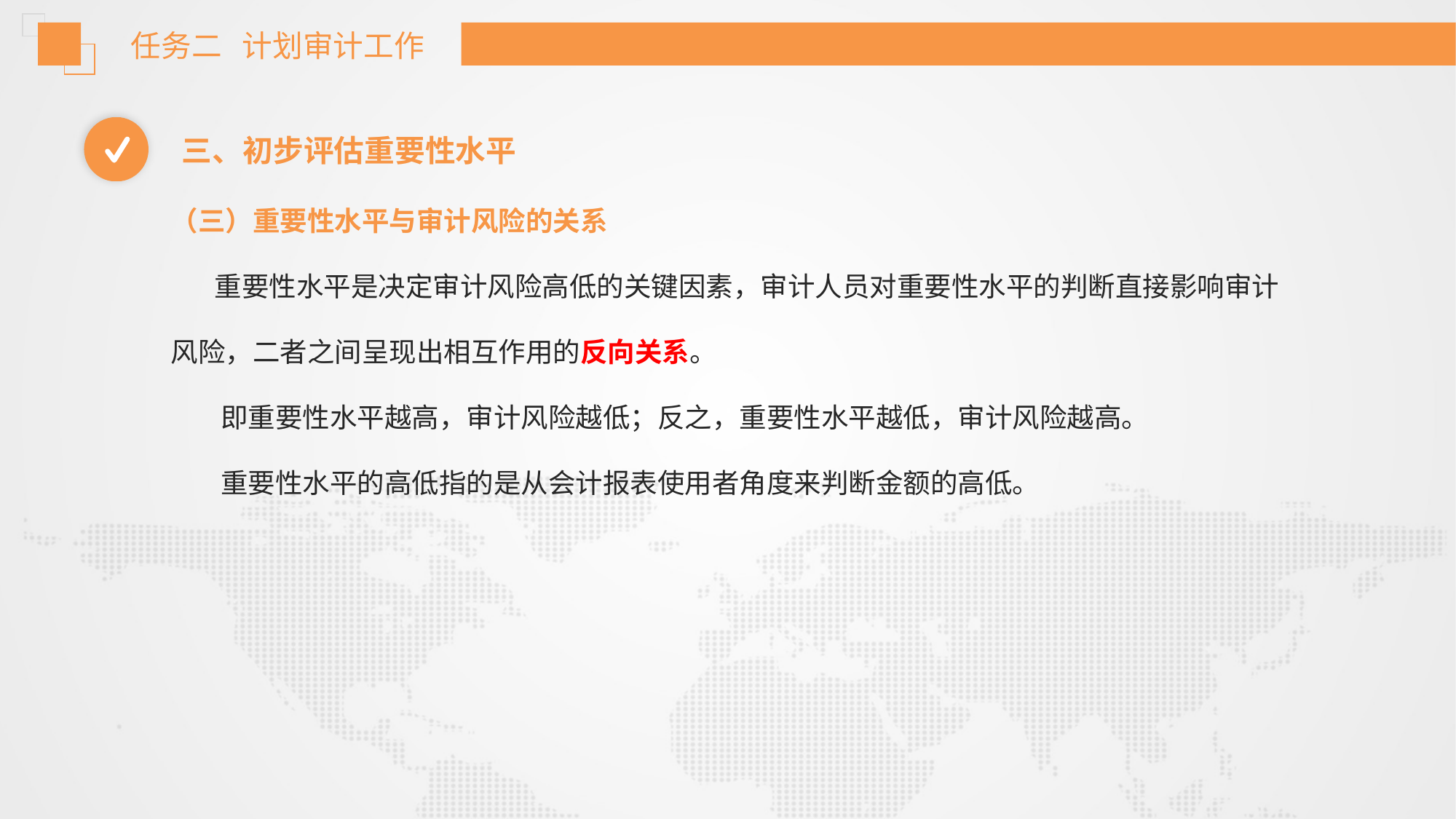

任务二   计划审计工作

三、初步评估重要性水平
（三）重要性水平与审计风险的关系
      重要性水平是决定审计风险高低的关键因素，审计人员对重要性水平的判断直接影响审计风险，二者之间呈现出相互作用的反向关系。
       即重要性水平越高，审计风险越低；反之，重要性水平越低，审计风险越高。
       重要性水平的高低指的是从会计报表使用者角度来判断金额的高低。